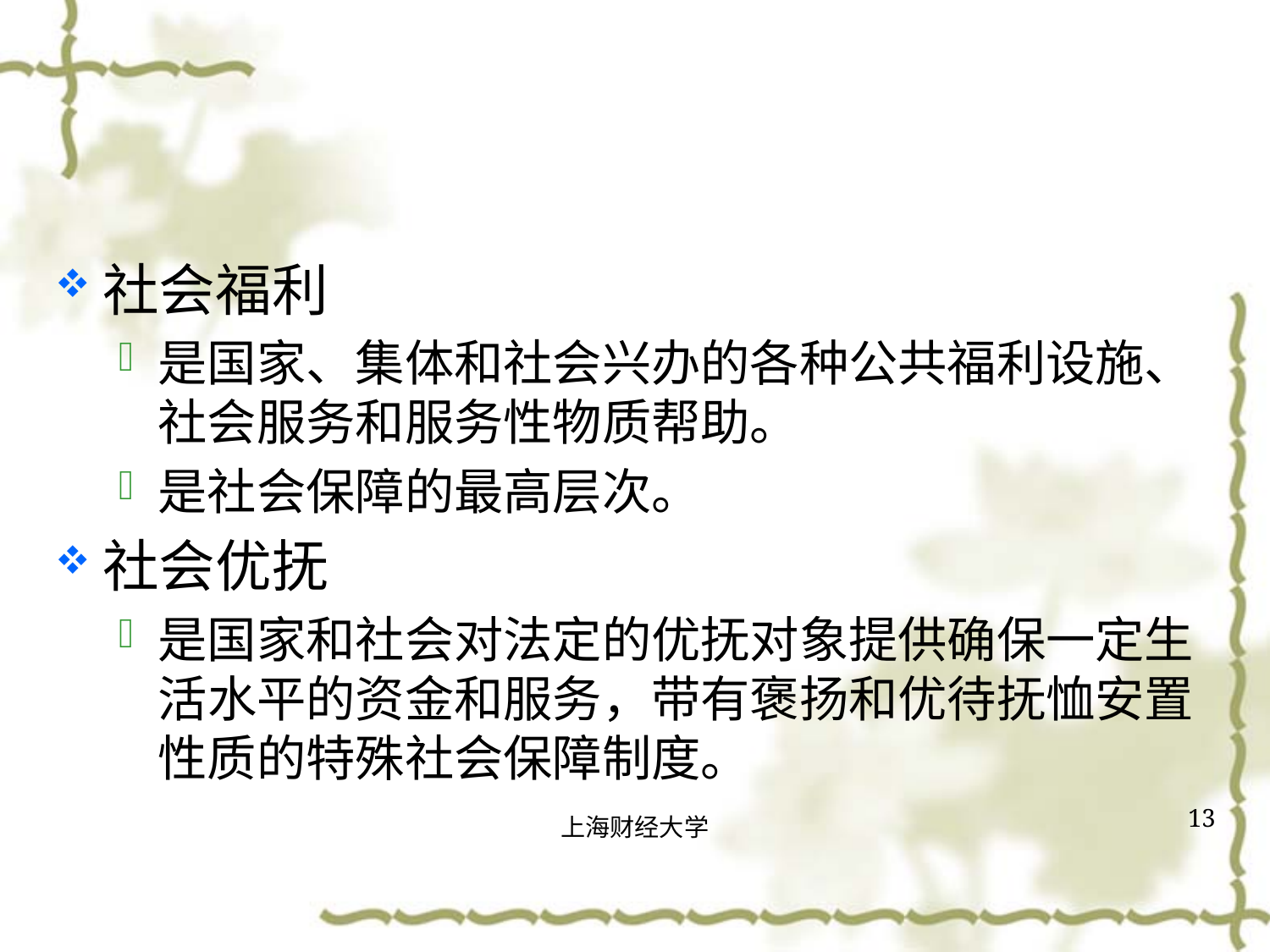

#
社会福利
是国家、集体和社会兴办的各种公共福利设施、社会服务和服务性物质帮助。
是社会保障的最高层次。
社会优抚
是国家和社会对法定的优抚对象提供确保一定生活水平的资金和服务，带有褒扬和优待抚恤安置性质的特殊社会保障制度。
13
上海财经大学